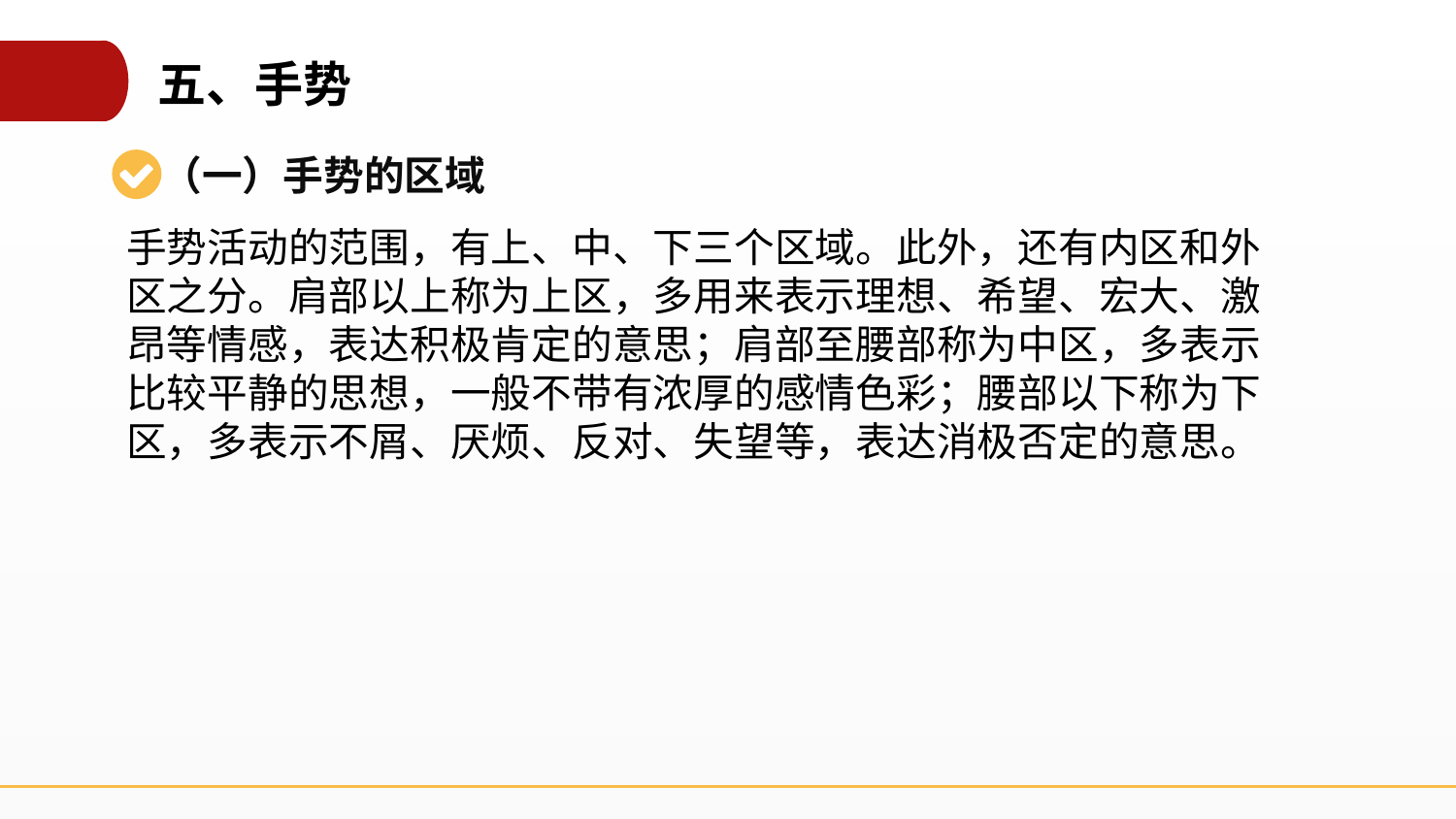

五、手势

（一）手势的区域
手势活动的范围，有上、中、下三个区域。此外，还有内区和外区之分。肩部以上称为上区，多用来表示理想、希望、宏大、激昂等情感，表达积极肯定的意思；肩部至腰部称为中区，多表示比较平静的思想，一般不带有浓厚的感情色彩；腰部以下称为下区，多表示不屑、厌烦、反对、失望等，表达消极否定的意思。